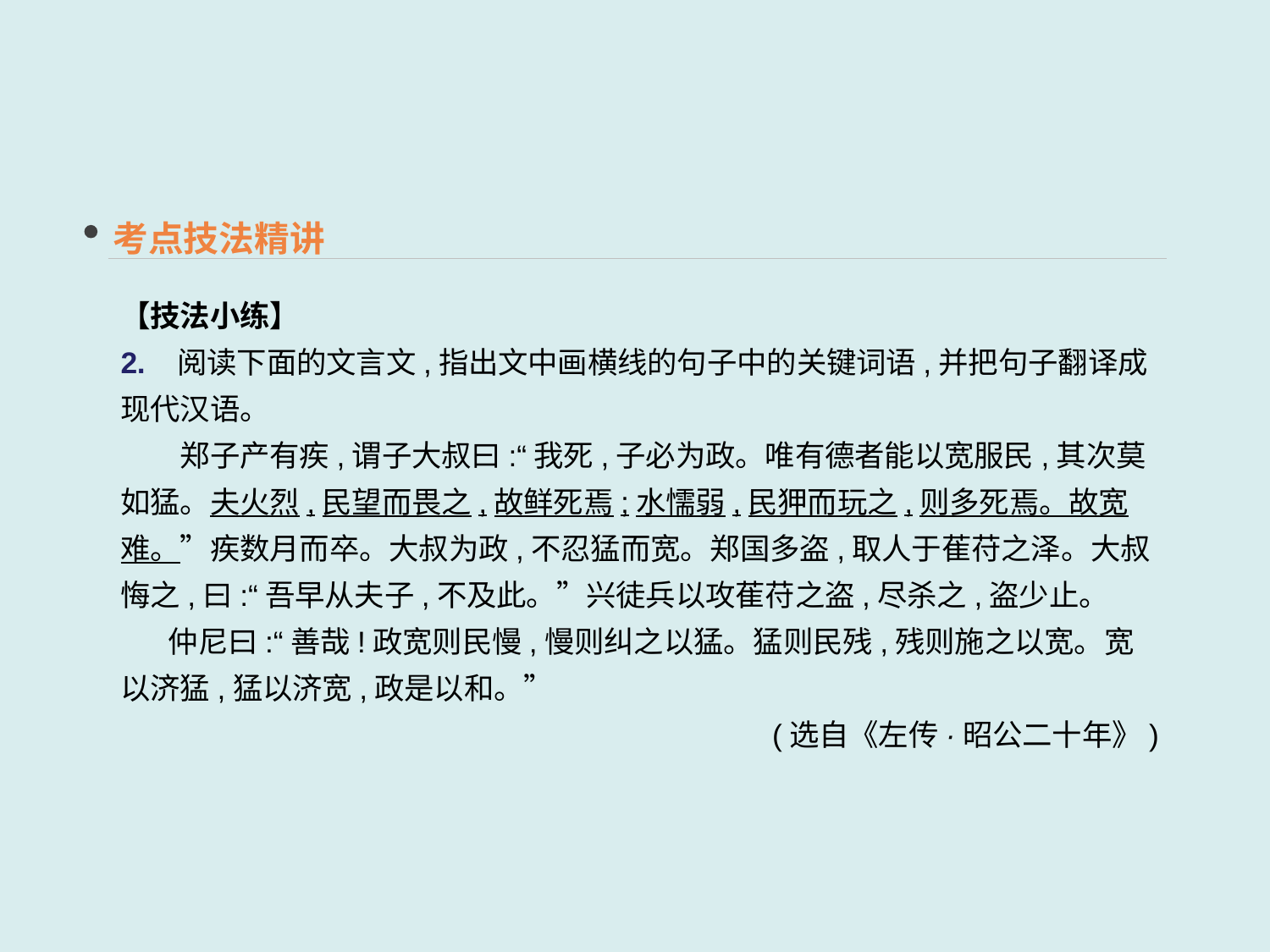

考点技法精讲

【技法小练】
2.   阅读下面的文言文,指出文中画横线的句子中的关键词语,并把句子翻译成现代汉语。
　　郑子产有疾,谓子大叔曰:“我死,子必为政。唯有德者能以宽服民,其次莫如猛。夫火烈,民望而畏之,故鲜死焉;水懦弱,民狎而玩之,则多死焉。故宽难。”疾数月而卒。大叔为政,不忍猛而宽。郑国多盗,取人于萑苻之泽。大叔悔之,曰:“吾早从夫子,不及此。”兴徒兵以攻萑苻之盗,尽杀之,盗少止。
      仲尼曰:“善哉!政宽则民慢,慢则纠之以猛。猛则民残,残则施之以宽。宽以济猛,猛以济宽,政是以和。”
(选自《左传·昭公二十年》)